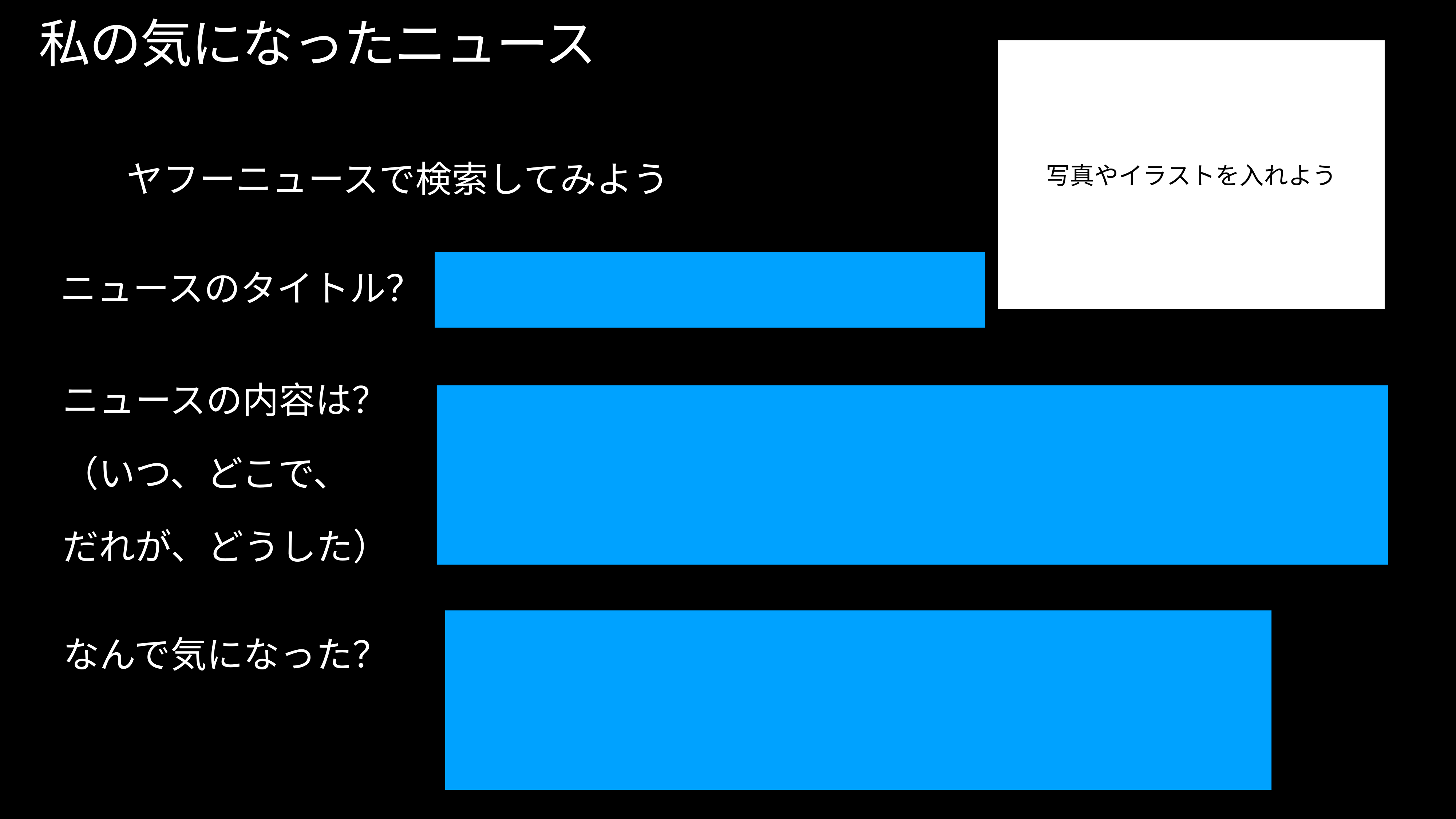

# 私の気になったニュース
写真やイラストを入れよう
ヤフーニュースで検索してみよう

ニュースのタイトル？
ニュースの内容は？
（いつ、どこで、
だれが、どうした）

なんで気になった？